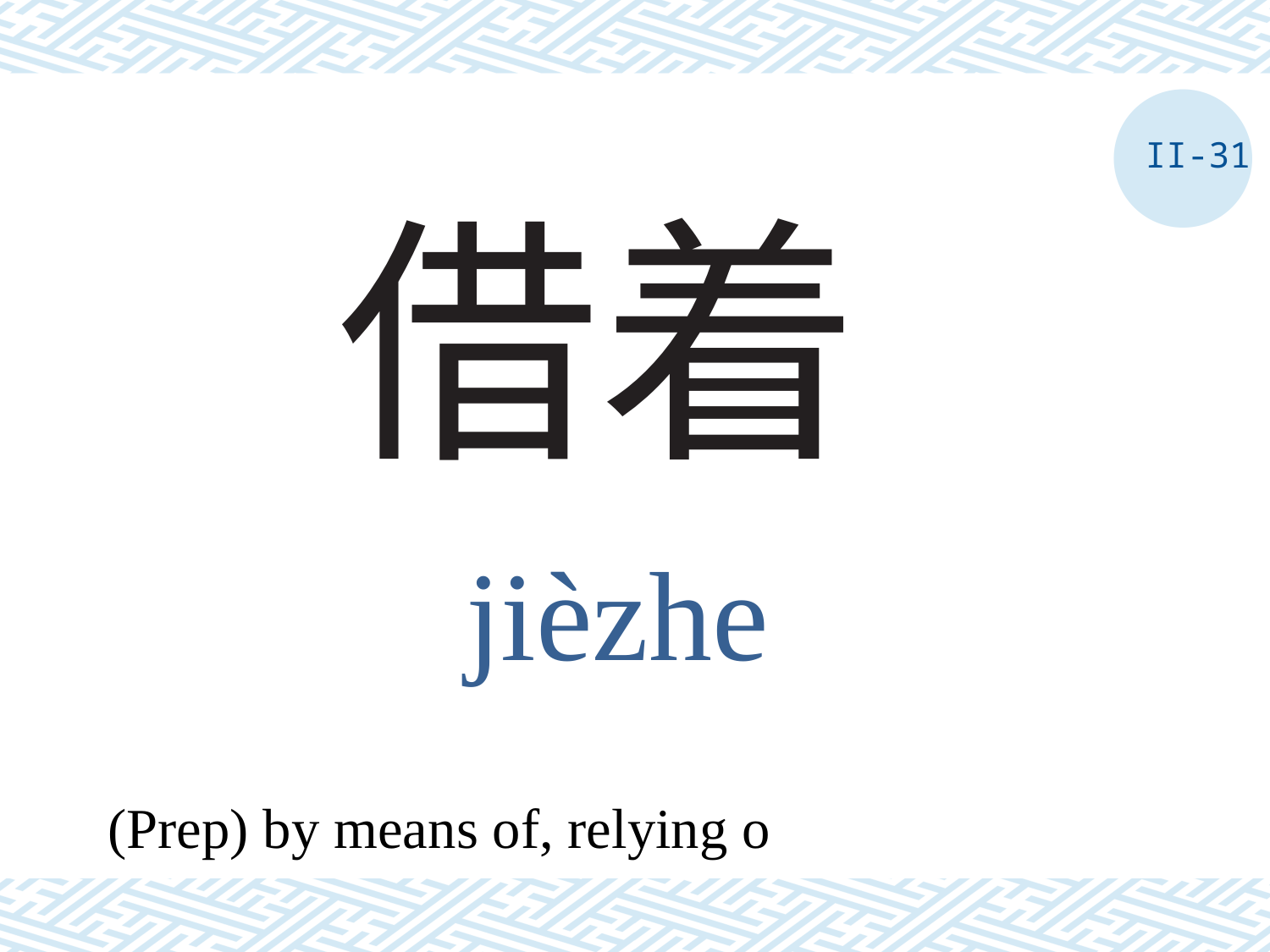

II-31

# 借着
jièzhe
(Prep) by means of, relying o